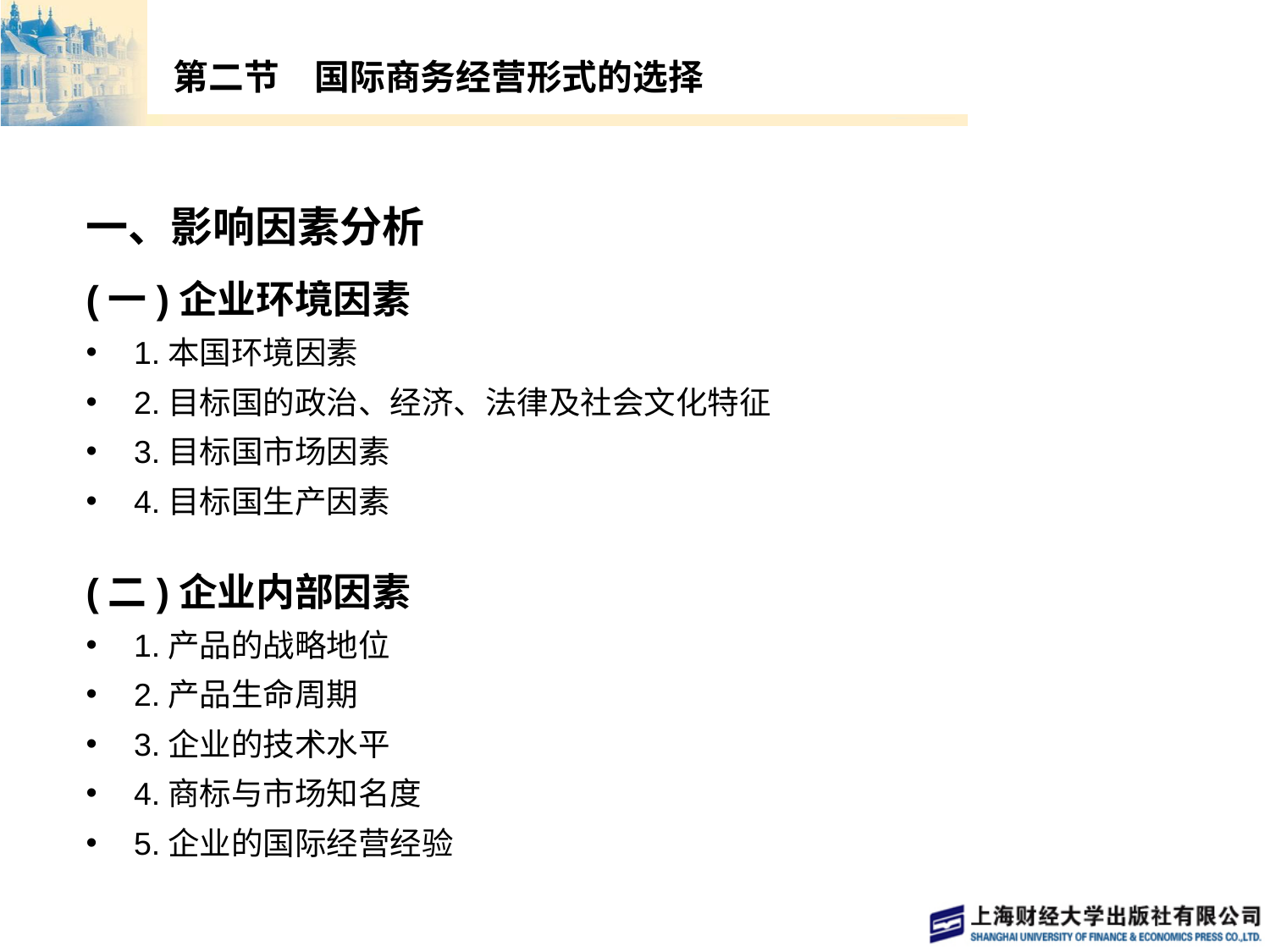

# 第二节　国际商务经营形式的选择
一、影响因素分析
(一)企业环境因素
1.本国环境因素
2.目标国的政治、经济、法律及社会文化特征
3.目标国市场因素
4.目标国生产因素
(二)企业内部因素
1.产品的战略地位
2.产品生命周期
3.企业的技术水平
4.商标与市场知名度
5.企业的国际经营经验